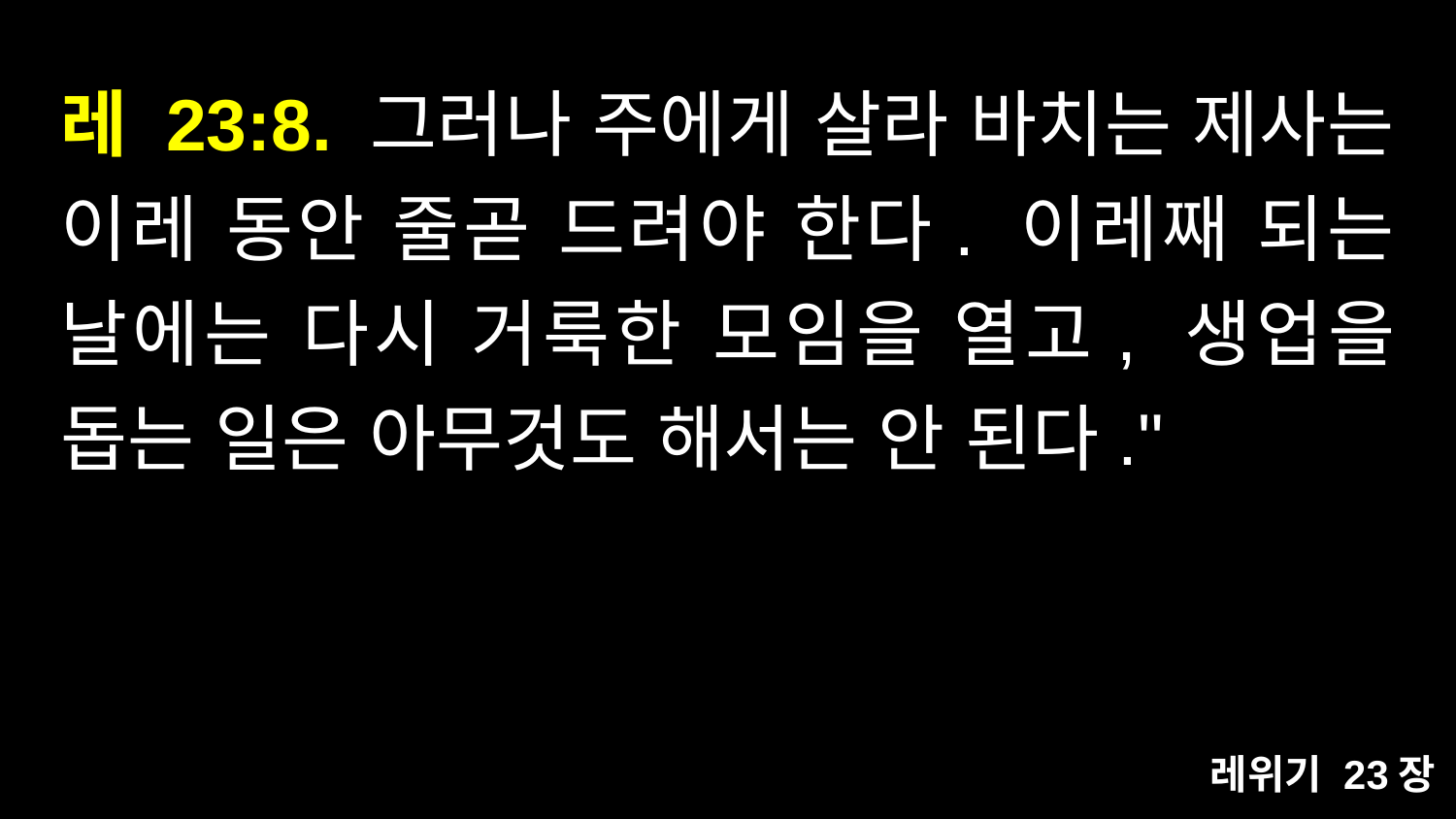

# 레 23:8. 그러나 주에게 살라 바치는 제사는 이레 동안 줄곧 드려야 한다. 이레째 되는 날에는 다시 거룩한 모임을 열고, 생업을 돕는 일은 아무것도 해서는 안 된다."
레위기 23장